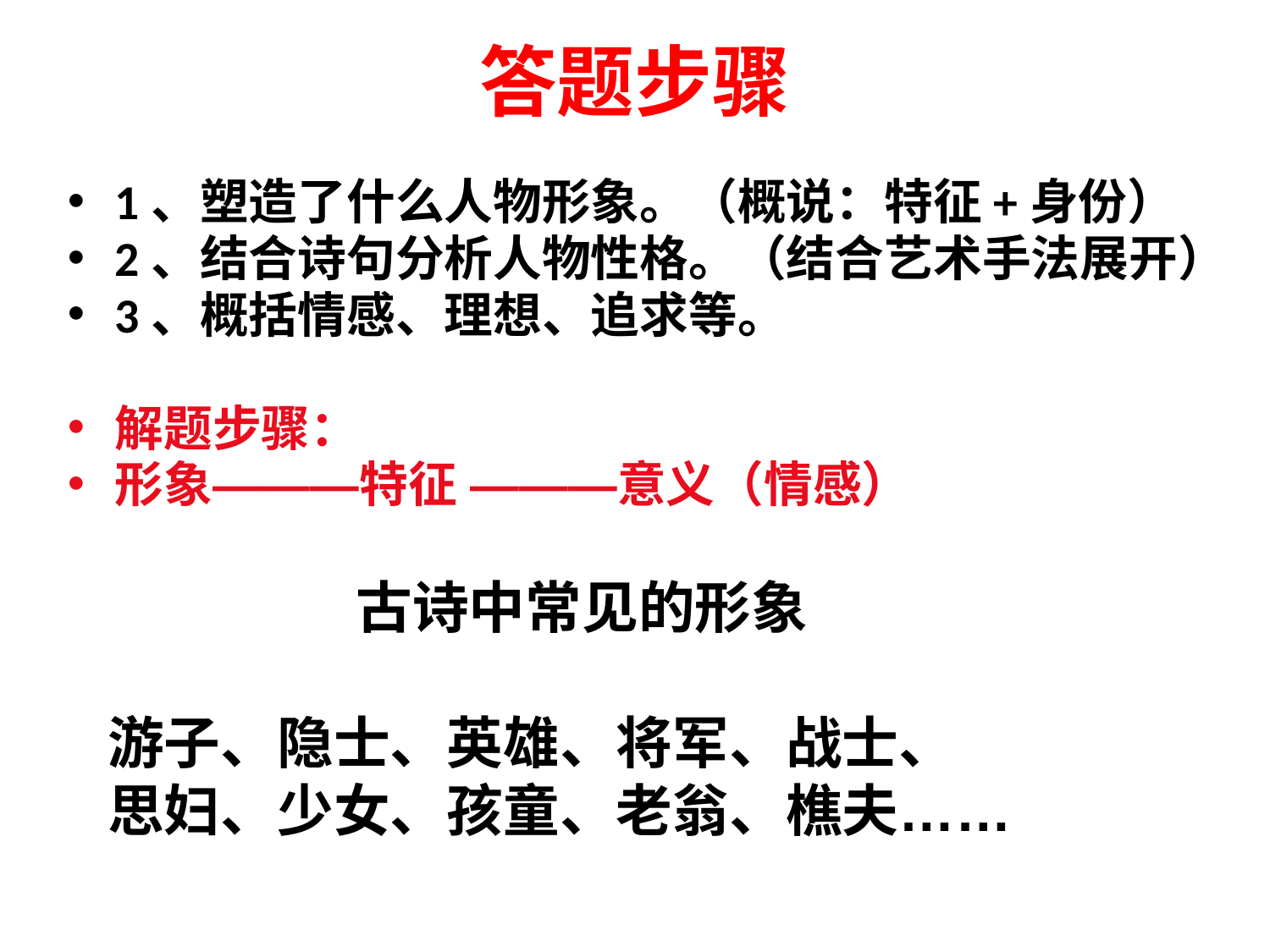

答题步骤
1、塑造了什么人物形象。（概说：特征+身份）
2、结合诗句分析人物性格。（结合艺术手法展开）
3、概括情感、理想、追求等。

解题步骤：
形象———特征 ———意义（情感）

               古诗中常见的形象
游子、隐士、英雄、将军、战士、
思妇、少女、孩童、老翁、樵夫……